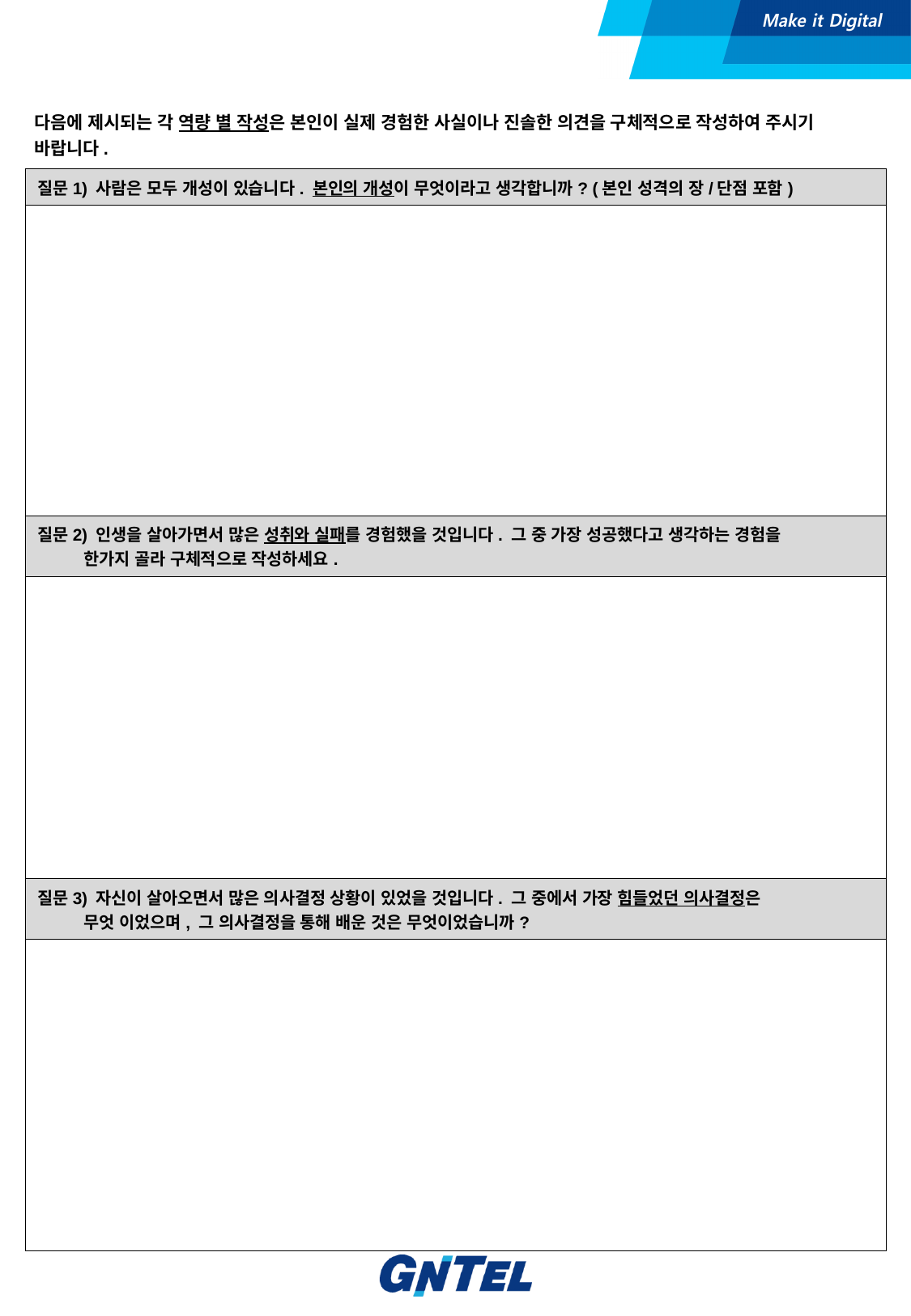

다음에 제시되는 각 역량 별 작성은 본인이 실제 경험한 사실이나 진솔한 의견을 구체적으로 작성하여 주시기 바랍니다.
| 질문1) 사람은 모두 개성이 있습니다. 본인의 개성이 무엇이라고 생각합니까? (본인 성격의 장/단점 포함) |
| --- |
|  |
| 질문2) 인생을 살아가면서 많은 성취와 실패를 경험했을 것입니다. 그 중 가장 성공했다고 생각하는 경험을 한가지 골라 구체적으로 작성하세요. |
|  |
| 질문3) 자신이 살아오면서 많은 의사결정 상황이 있었을 것입니다. 그 중에서 가장 힘들었던 의사결정은 무엇 이었으며, 그 의사결정을 통해 배운 것은 무엇이었습니까? |
|  |